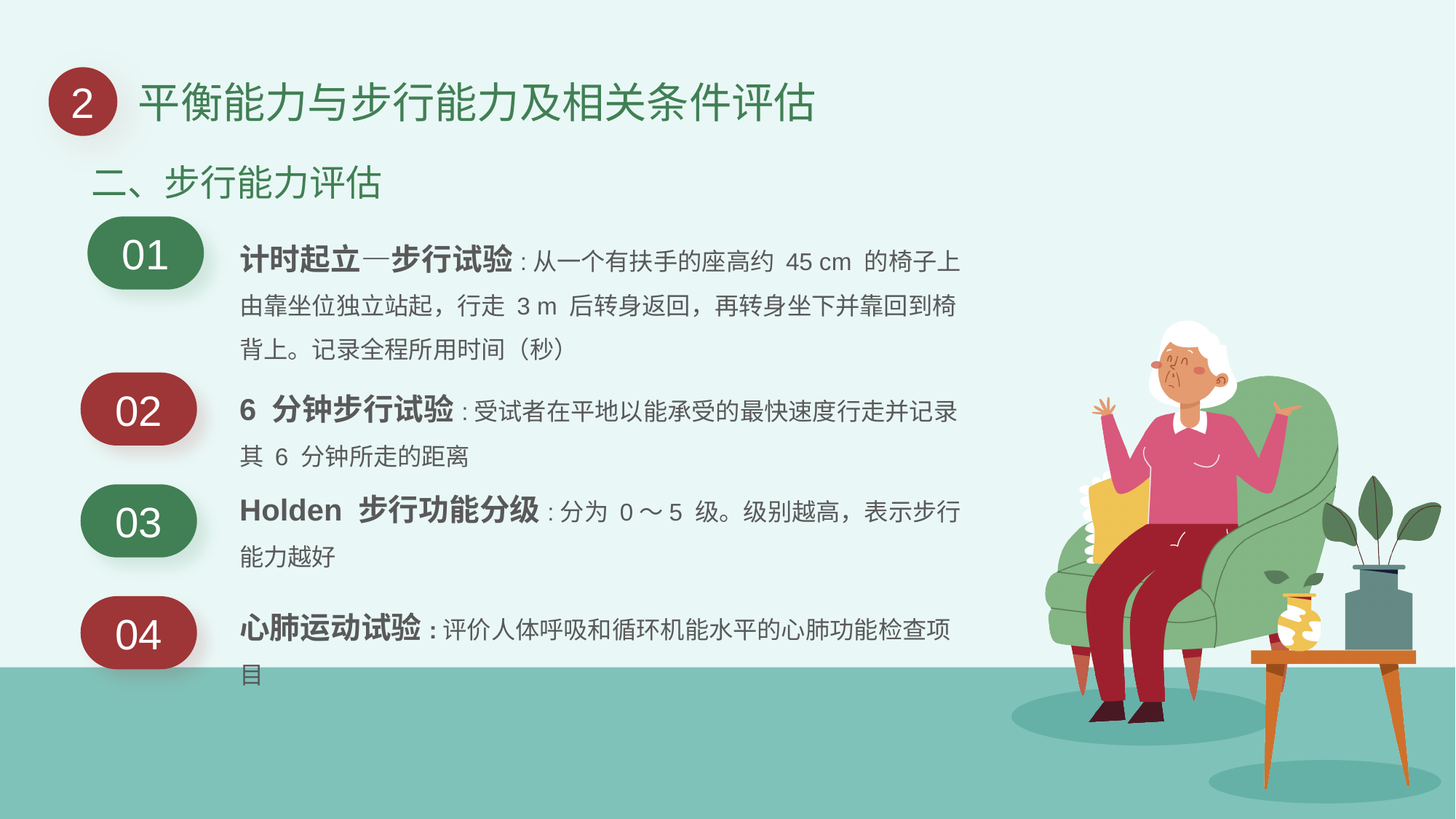

2
平衡能力与步行能力及相关条件评估
二、步行能力评估
01
计时起立—步行试验:从一个有扶手的座高约 45 cm 的椅子上由靠坐位独立站起，行走 3 m 后转身返回，再转身坐下并靠回到椅背上。记录全程所用时间（秒）
6 分钟步行试验:受试者在平地以能承受的最快速度行走并记录其 6 分钟所走的距离
02
Holden 步行功能分级:分为 0～5 级。级别越高，表示步行能力越好
03
心肺运动试验:评价人体呼吸和循环机能水平的心肺功能检查项目
04